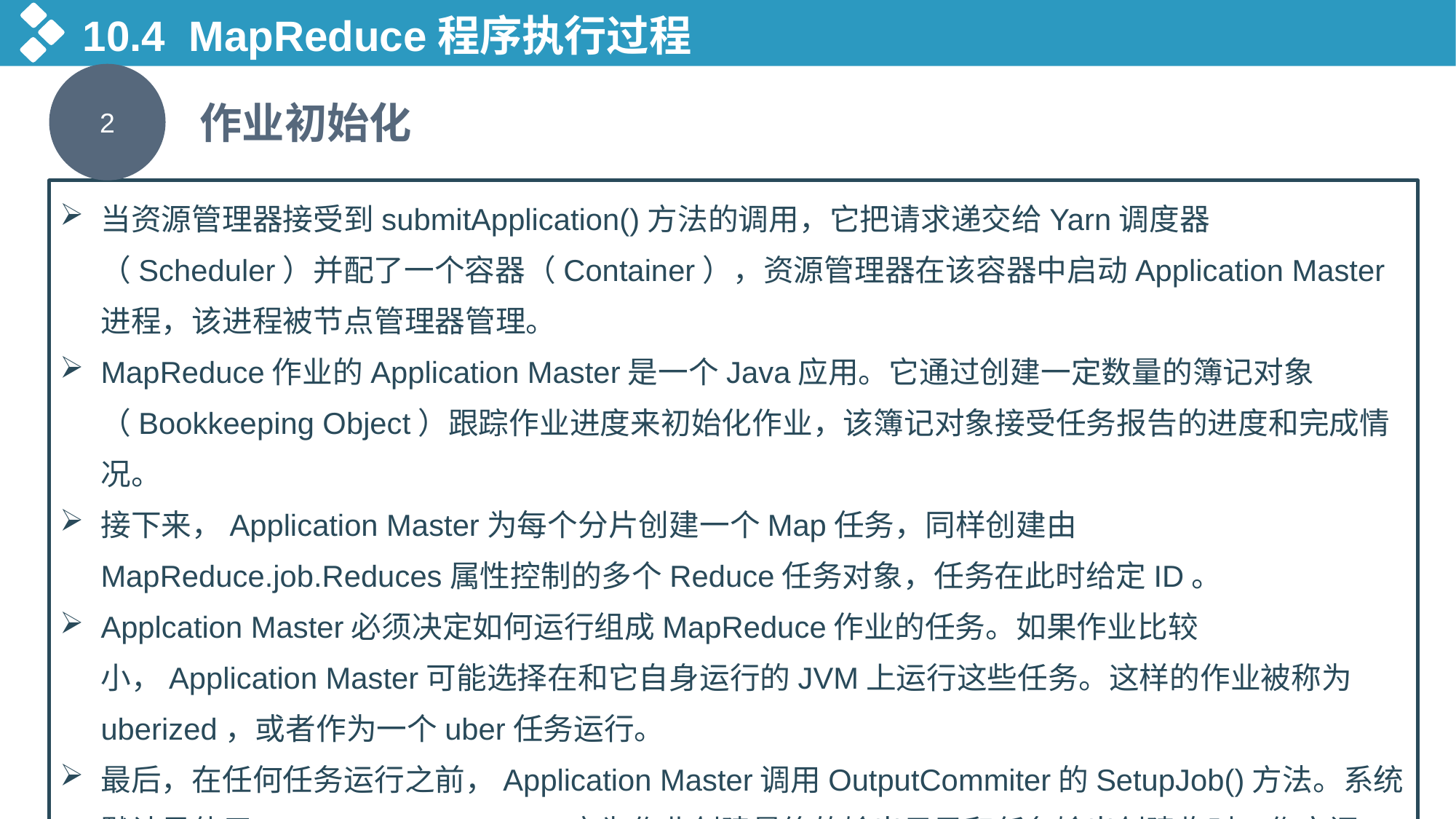

10.4  MapReduce程序执行过程
2
作业初始化
当资源管理器接受到submitApplication()方法的调用，它把请求递交给Yarn调度器（Scheduler）并配了一个容器（Container），资源管理器在该容器中启动Application Master进程，该进程被节点管理器管理。
MapReduce作业的Application Master是一个Java应用。它通过创建一定数量的簿记对象（Bookkeeping Object）跟踪作业进度来初始化作业，该簿记对象接受任务报告的进度和完成情况。
接下来，Application Master为每个分片创建一个Map任务，同样创建由MapReduce.job.Reduces属性控制的多个Reduce任务对象，任务在此时给定ID。
Applcation Master必须决定如何运行组成MapReduce作业的任务。如果作业比较小，Application Master可能选择在和它自身运行的JVM上运行这些任务。这样的作业被称为 uberized，或者作为一个uber任务运行。
最后，在任何任务运行之前，Application Master调用OutputCommiter的SetupJob()方法。系统默认是使用FileOutputCommiter，它为作业创建最终的输出目录和任务输出创建临时工作空间。